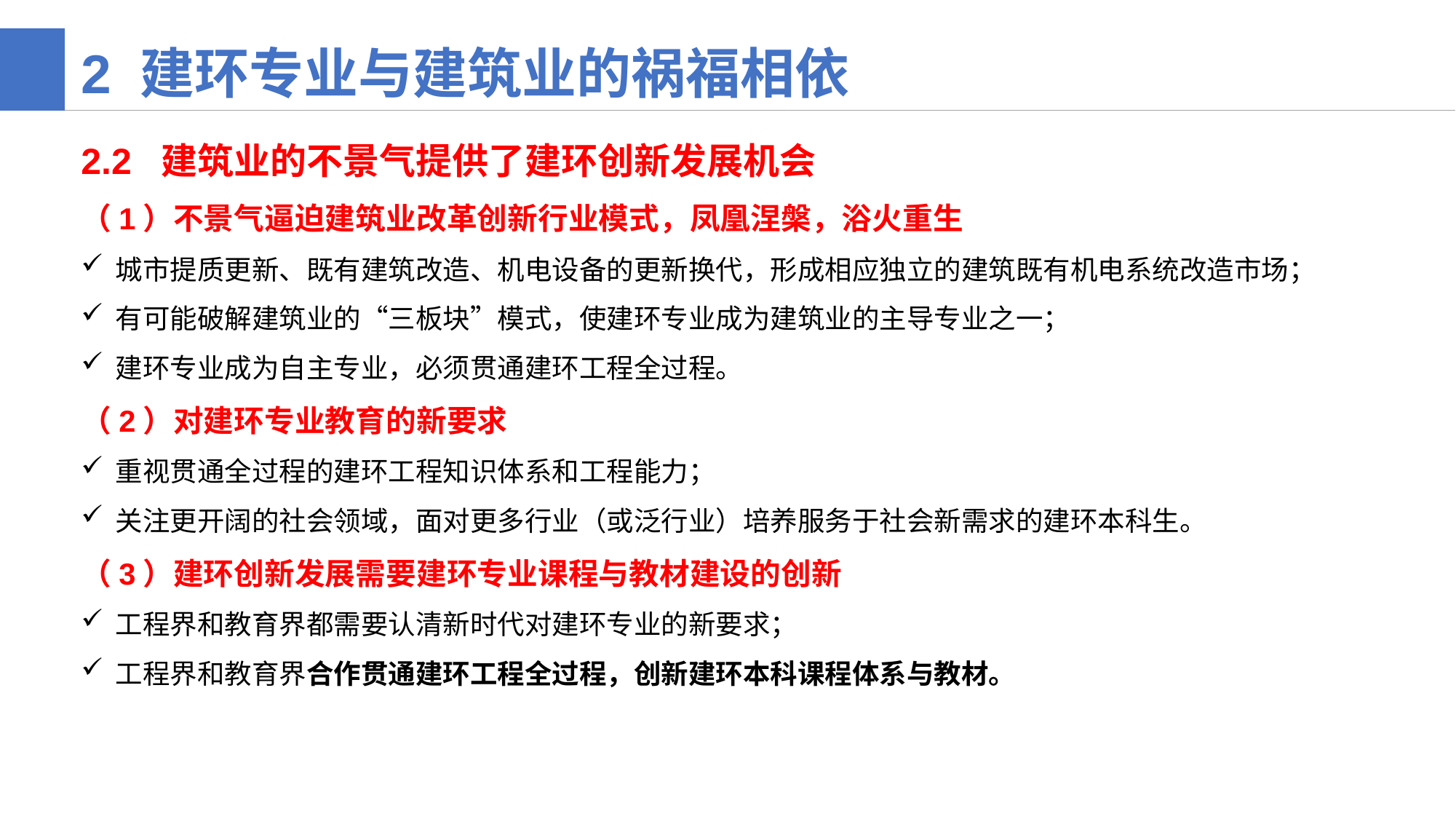

2 建环专业与建筑业的祸福相依
2.2  建筑业的不景气提供了建环创新发展机会
（1）不景气逼迫建筑业改革创新行业模式，凤凰涅槃，浴火重生
城市提质更新、既有建筑改造、机电设备的更新换代，形成相应独立的建筑既有机电系统改造市场；
有可能破解建筑业的“三板块”模式，使建环专业成为建筑业的主导专业之一；
建环专业成为自主专业，必须贯通建环工程全过程。
（2）对建环专业教育的新要求
重视贯通全过程的建环工程知识体系和工程能力；
关注更开阔的社会领域，面对更多行业（或泛行业）培养服务于社会新需求的建环本科生。
（3）建环创新发展需要建环专业课程与教材建设的创新
工程界和教育界都需要认清新时代对建环专业的新要求；
工程界和教育界合作贯通建环工程全过程，创新建环本科课程体系与教材。